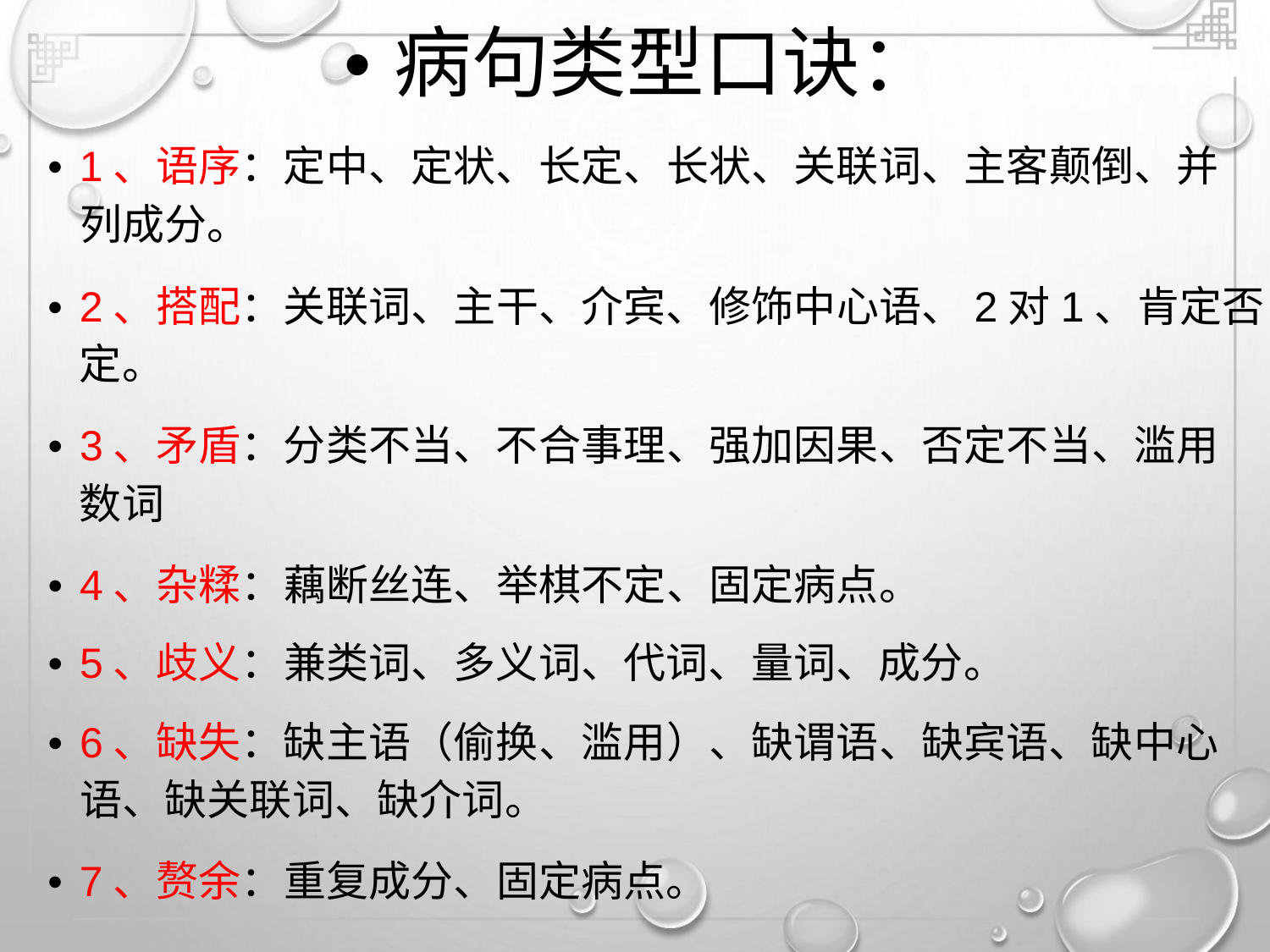

•病句类型口诀：
• 1、语序：定中、定状、长定、长状、关联词、主客颠倒、并
列成分。
• 2、搭配：关联词、主干、介宾、修饰中心语、2对1、肯定否
定。
• 3、矛盾：分类不当、不合事理、强加因果、否定不当、滥用
数词
• 4、杂糅：藕断丝连、举棋不定、固定病点。
• 5、歧义：兼类词、多义词、代词、量词、成分。
• 6、缺失：缺主语（偷换、滥用）、缺谓语、缺宾语、缺中心
语、缺关联词、缺介词。
• 7、赘余：重复成分、固定病点。